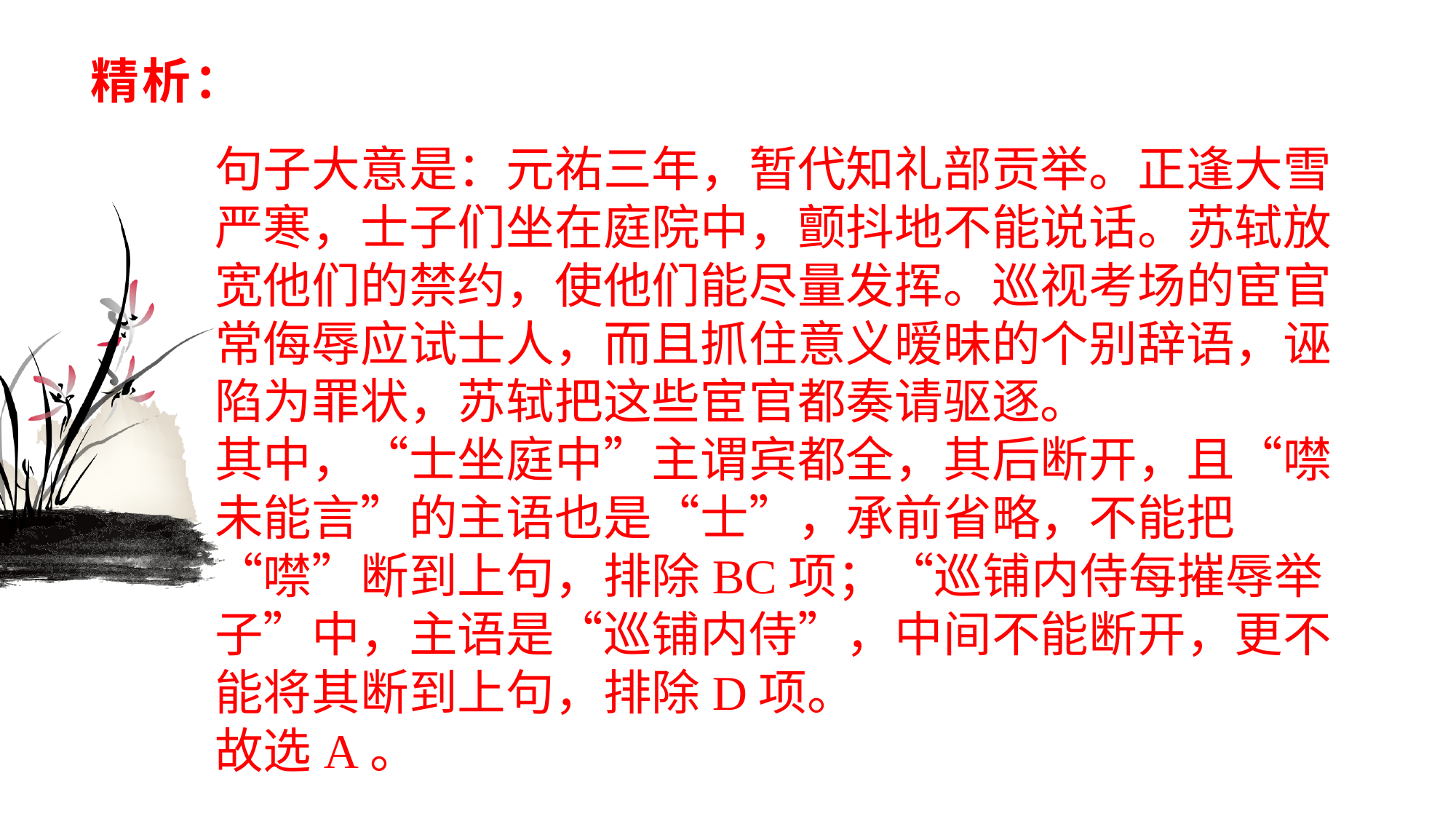

# 精析：
句子大意是：元祐三年，暂代知礼部贡举。正逢大雪严寒，士子们坐在庭院中，颤抖地不能说话。苏轼放宽他们的禁约，使他们能尽量发挥。巡视考场的宦官常侮辱应试士人，而且抓住意义暧昧的个别辞语，诬陷为罪状，苏轼把这些宦官都奏请驱逐。其中，“士坐庭中”主谓宾都全，其后断开，且“噤未能言”的主语也是“士”，承前省略，不能把“噤”断到上句，排除BC项；“巡铺内侍每摧辱举子”中，主语是“巡铺内侍”，中间不能断开，更不能将其断到上句，排除D项。故选A。